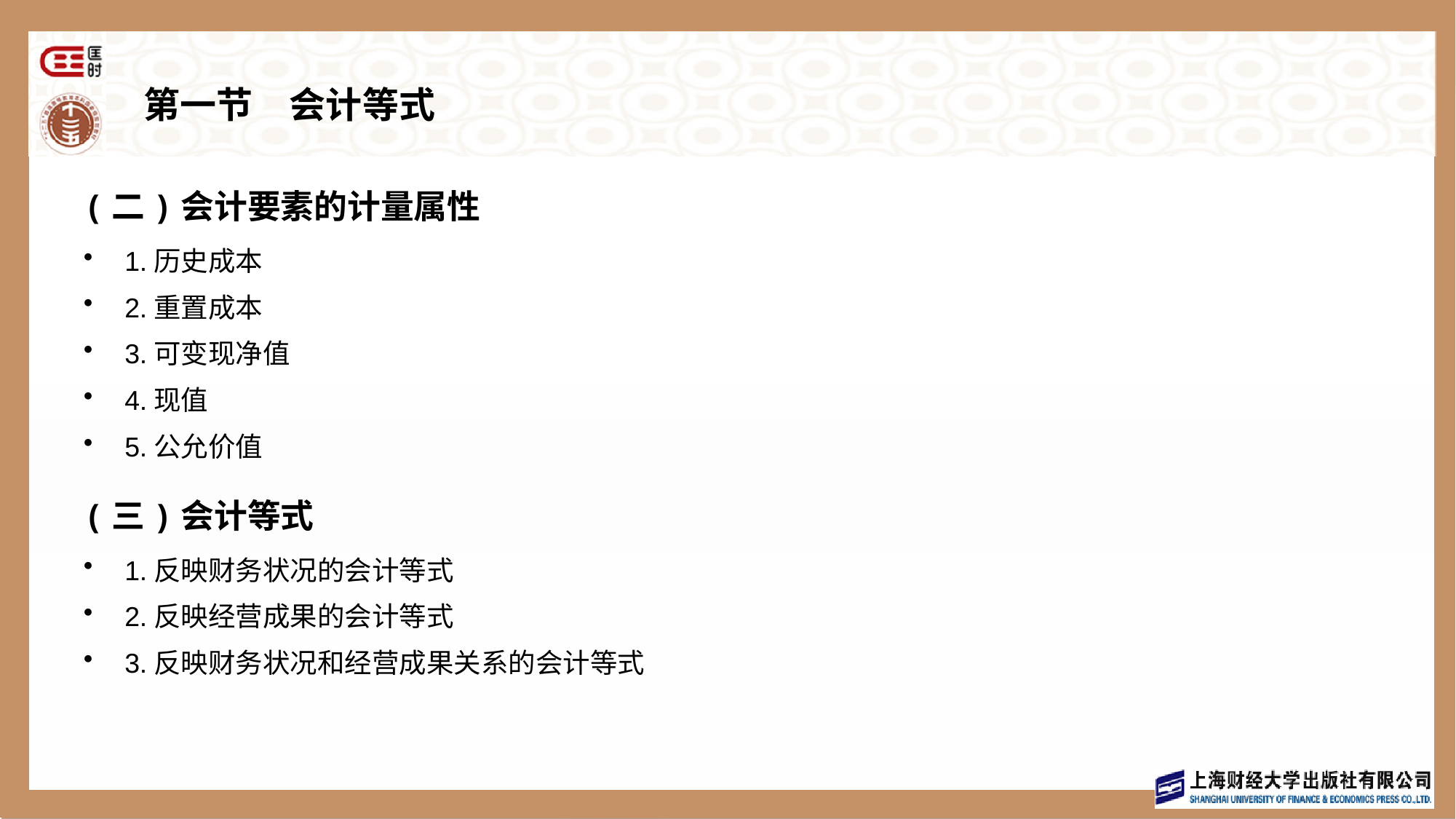

# 第一节　会计等式
(二)会计要素的计量属性
1.历史成本
2.重置成本
3.可变现净值
4.现值
5.公允价值
(三)会计等式
1.反映财务状况的会计等式
2.反映经营成果的会计等式
3.反映财务状况和经营成果关系的会计等式